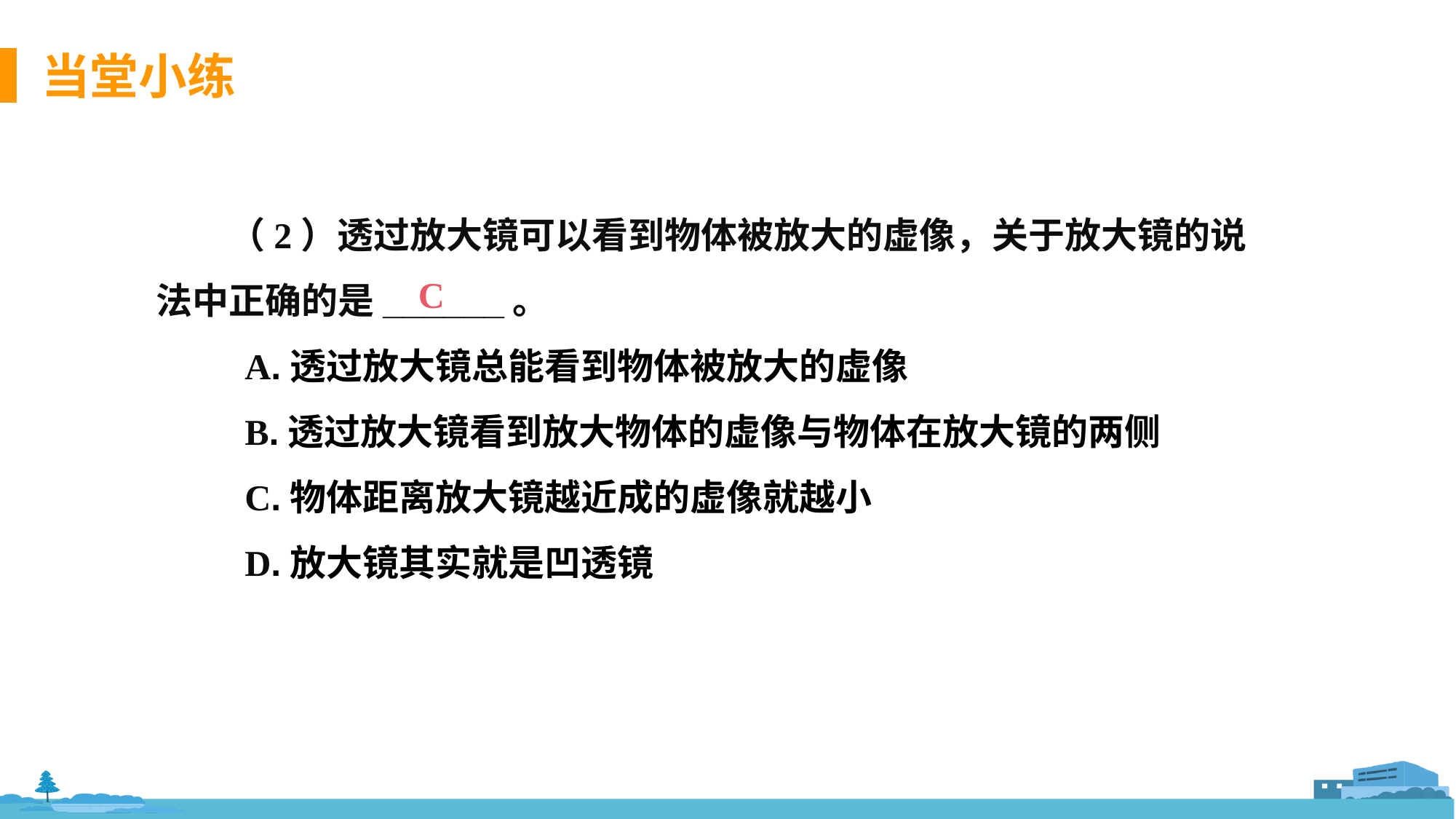

（2）透过放大镜可以看到物体被放大的虚像，关于放大镜的说法中正确的是______。
A.透过放大镜总能看到物体被放大的虚像
B.透过放大镜看到放大物体的虚像与物体在放大镜的两侧
C.物体距离放大镜越近成的虚像就越小
D.放大镜其实就是凹透镜
C